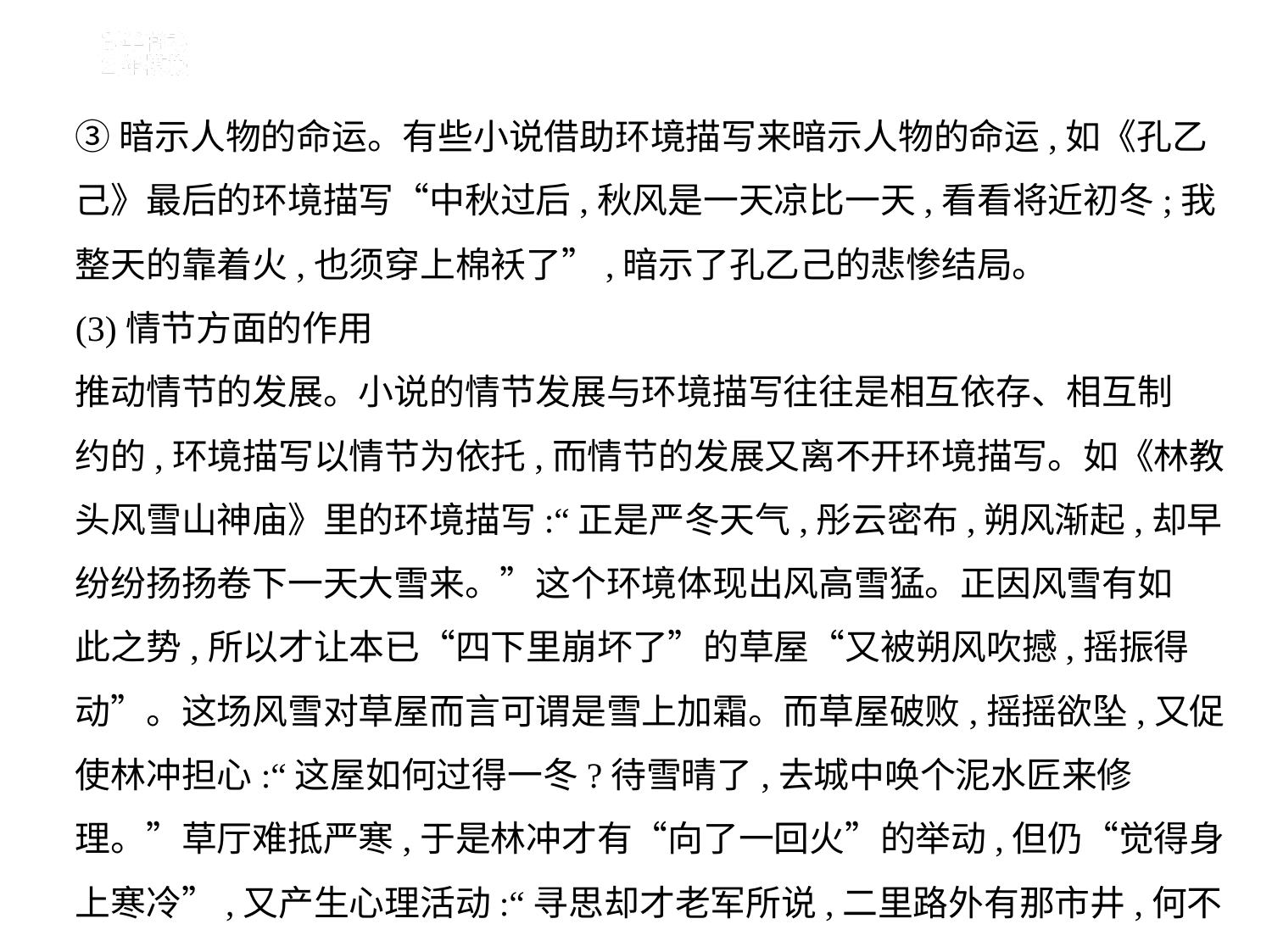

③暗示人物的命运。有些小说借助环境描写来暗示人物的命运,如《孔乙
己》最后的环境描写“中秋过后,秋风是一天凉比一天,看看将近初冬;我
整天的靠着火,也须穿上棉袄了”,暗示了孔乙己的悲惨结局。
(3)情节方面的作用
推动情节的发展。小说的情节发展与环境描写往往是相互依存、相互制
约的,环境描写以情节为依托,而情节的发展又离不开环境描写。如《林教
头风雪山神庙》里的环境描写:“正是严冬天气,彤云密布,朔风渐起,却早
纷纷扬扬卷下一天大雪来。”这个环境体现出风高雪猛。正因风雪有如
此之势,所以才让本已“四下里崩坏了”的草屋“又被朔风吹撼,摇振得
动”。这场风雪对草屋而言可谓是雪上加霜。而草屋破败,摇摇欲坠,又促
使林冲担心:“这屋如何过得一冬?待雪晴了,去城中唤个泥水匠来修
理。”草厅难抵严寒,于是林冲才有“向了一回火”的举动,但仍“觉得身
上寒冷”,又产生心理活动:“寻思却才老军所说,二里路外有那市井,何不